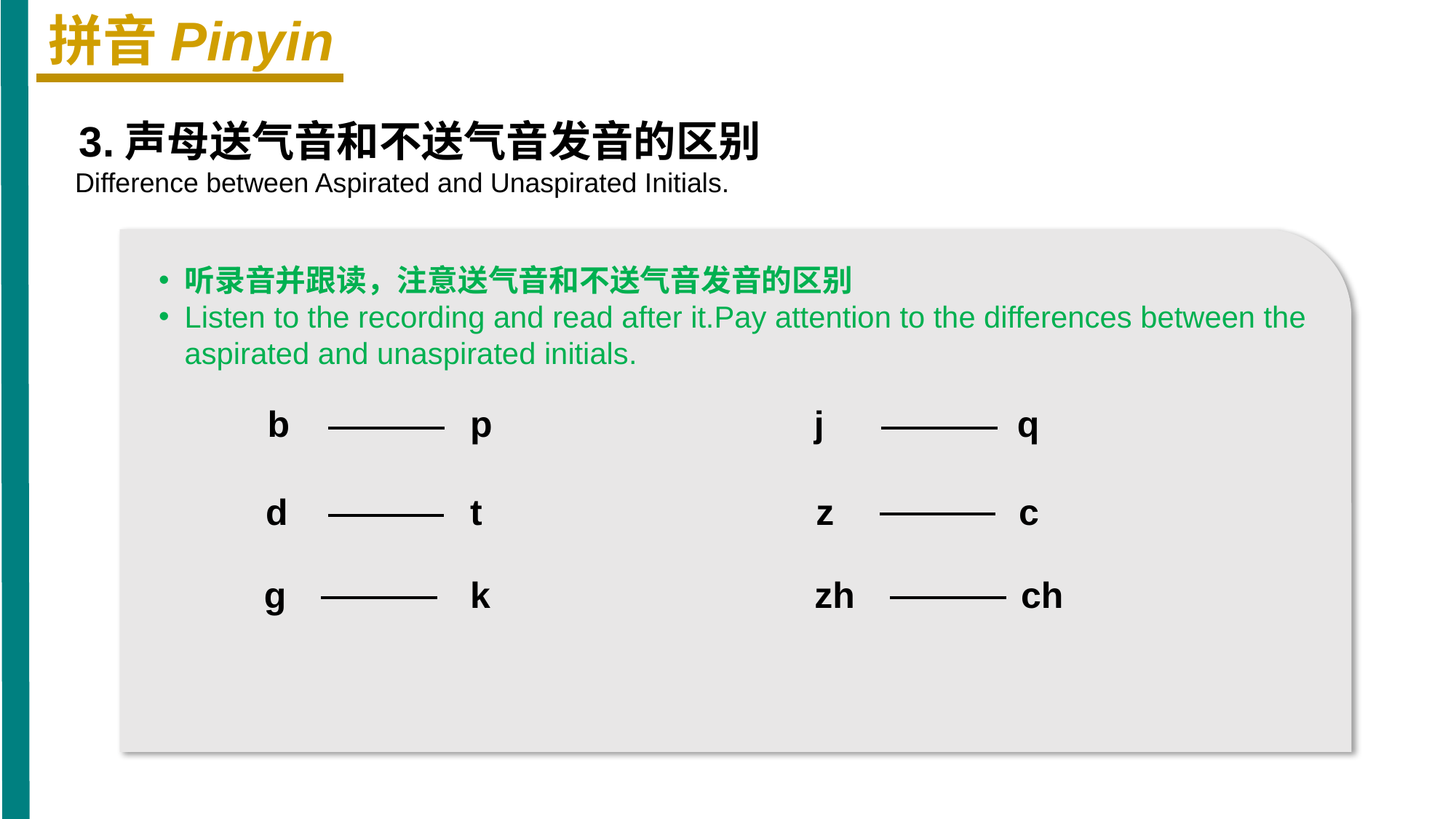

拼音Pinyin
 3.声母送气音和不送气音发音的区别
 Difference between Aspirated and Unaspirated Initials.

听录音并跟读，注意送气音和不送气音发音的区别
Listen to the recording and read after it.Pay attention to the differences between the aspirated and unaspirated initials.
b
p
j
q
d
t
z
c
ɡ
k
zh
ch